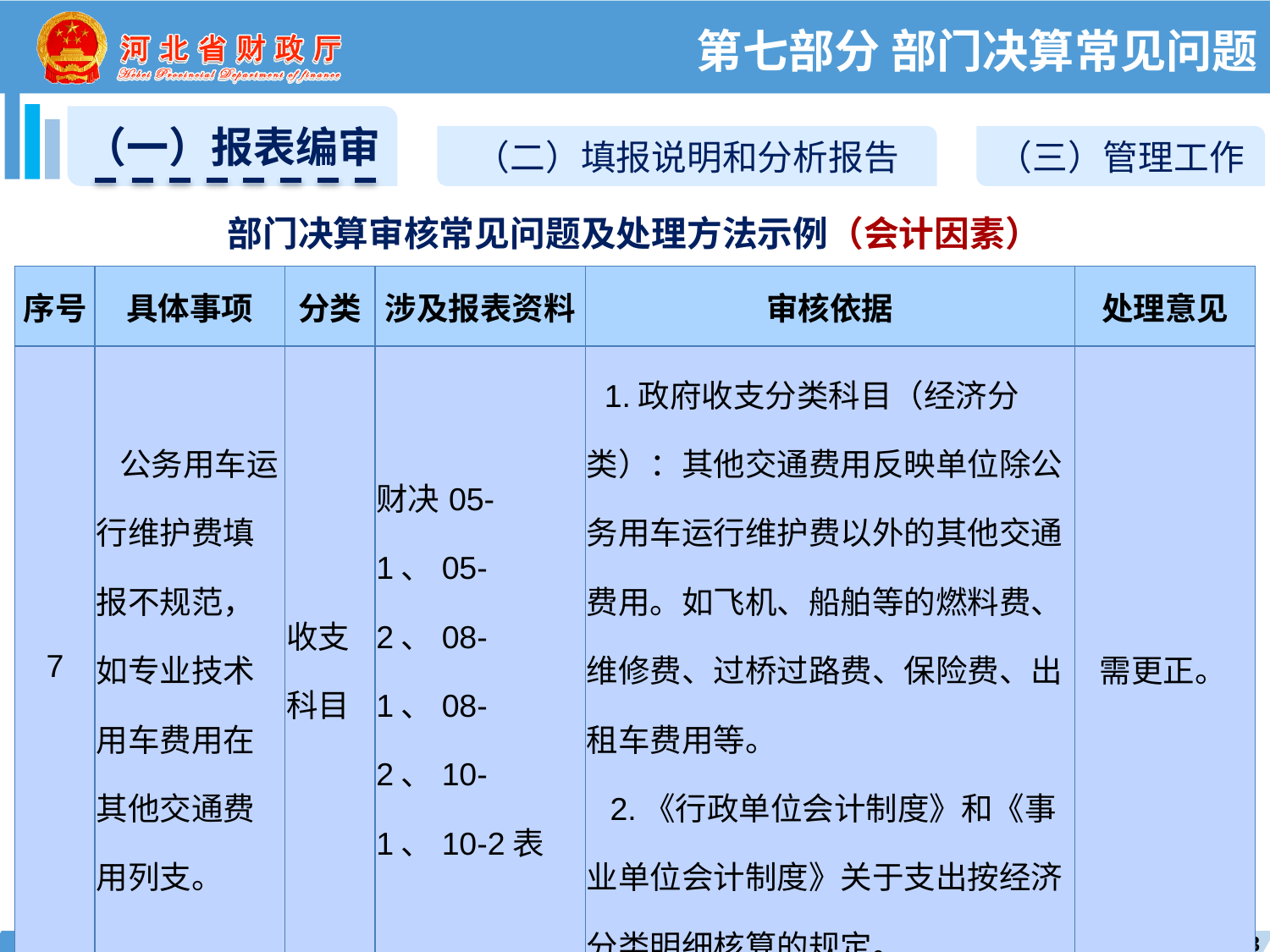

第七部分 部门决算常见问题
（一）报表编审
（二）填报说明和分析报告
（三）管理工作
部门决算审核常见问题及处理方法示例（会计因素）
| 序号 | 具体事项 | 分类 | 涉及报表资料 | 审核依据 | 处理意见 |
| --- | --- | --- | --- | --- | --- |
| 7 | 公务用车运行维护费填报不规范，如专业技术用车费用在其他交通费用列支。 | 收支科目 | 财决05-1、05-2、08-1、08-2、10-1、10-2表 | 1.政府收支分类科目（经济分类）：其他交通费用反映单位除公务用车运行维护费以外的其他交通费用。如飞机、船舶等的燃料费、维修费、过桥过路费、保险费、出租车费用等。 2.《行政单位会计制度》和《事业单位会计制度》关于支出按经济分类明细核算的规定。 | 需更正。 |
153